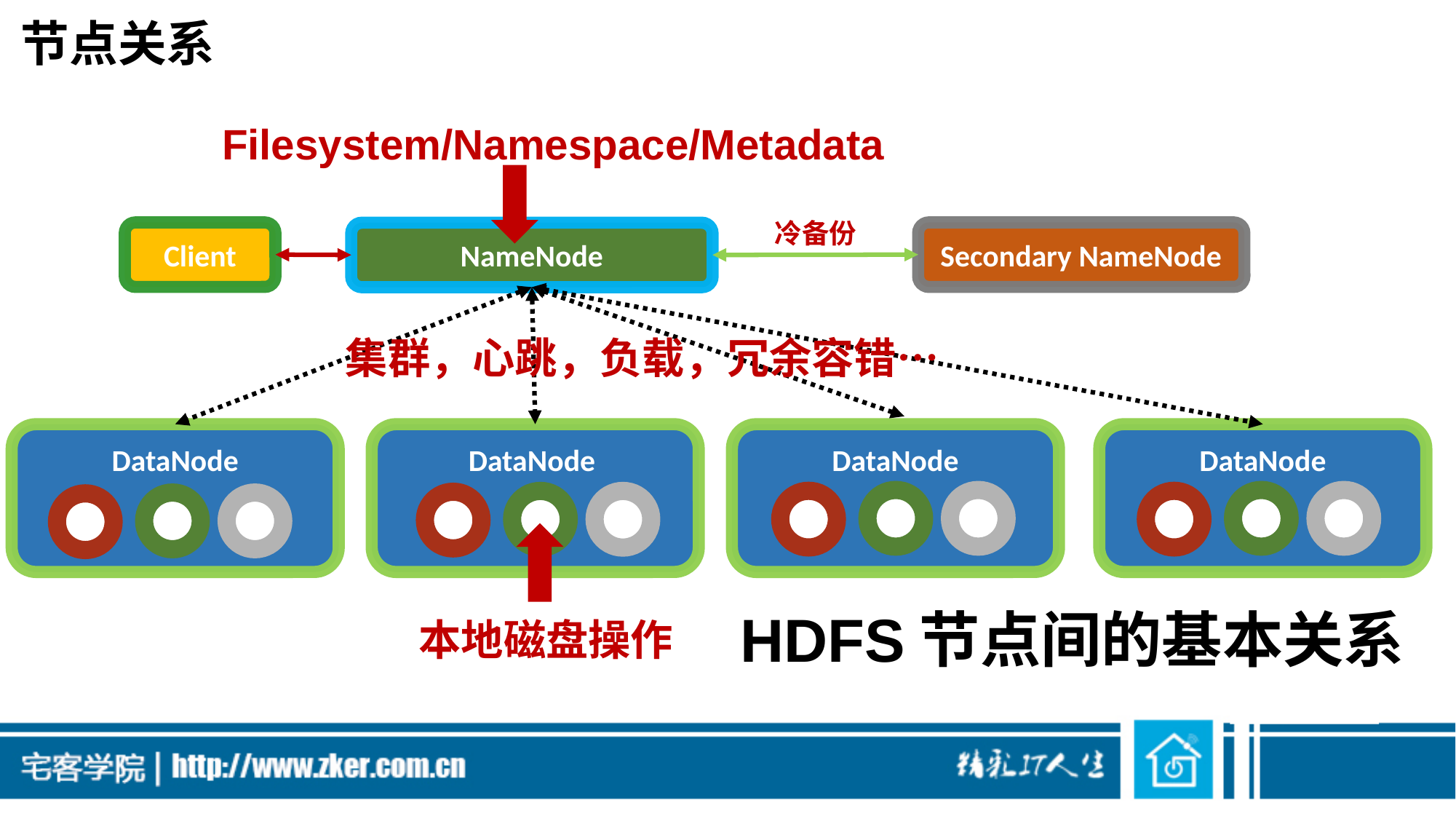

# 节点关系
Filesystem/Namespace/Metadata

冷备份
Secondary NameNode
Client
NameNode
集群，心跳，负载，冗余容错…

DataNode
DataNode
DataNode
DataNode

HDFS节点间的基本关系
本地磁盘操作